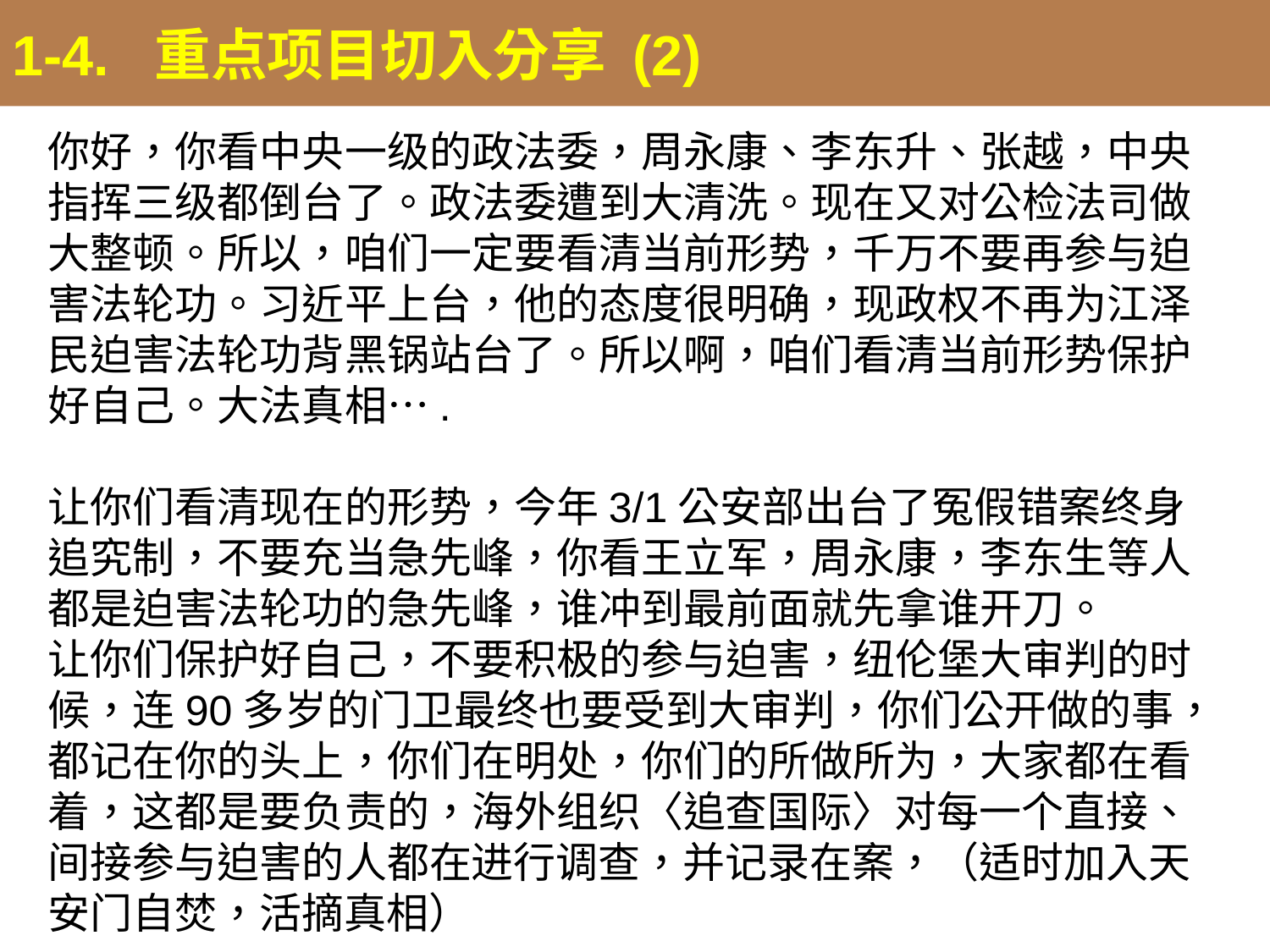

1-4.  重点项目切入分享 (2)
你好，你看中央一级的政法委，周永康、李东升、张越，中央指挥三级都倒台了。政法委遭到大清洗。现在又对公检法司做大整顿。所以，咱们一定要看清当前形势，千万不要再参与迫害法轮功。习近平上台，他的态度很明确，现政权不再为江泽民迫害法轮功背黑锅站台了。所以啊，咱们看清当前形势保护好自己。大法真相….

让你们看清现在的形势，今年3/1公安部出台了冤假错案终身追究制，不要充当急先峰，你看王立军，周永康，李东生等人都是迫害法轮功的急先峰，谁冲到最前面就先拿谁开刀。
让你们保护好自己，不要积极的参与迫害，纽伦堡大审判的时候，连90多岁的门卫最终也要受到大审判，你们公开做的事，都记在你的头上，你们在明处，你们的所做所为，大家都在看着，这都是要负责的，海外组织〈追查国际〉对每一个直接、间接参与迫害的人都在进行调查，并记录在案，（适时加入天安门自焚，活摘真相）